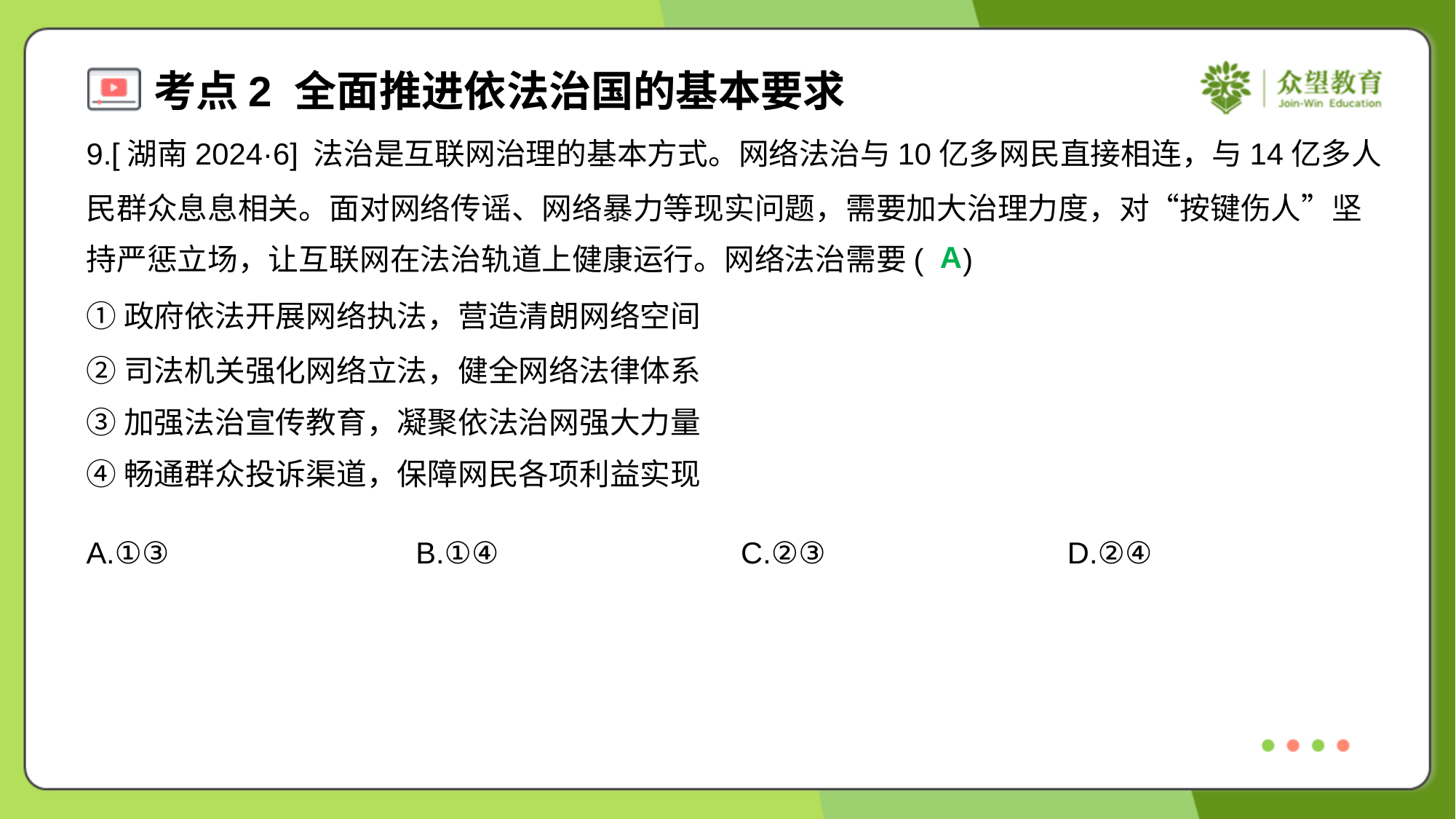

9.[湖南2024·6] 法治是互联网治理的基本方式。网络法治与10亿多网民直接相连，与14亿多人
民群众息息相关。面对网络传谣、网络暴力等现实问题，需要加大治理力度，对“按键伤人”坚
持严惩立场，让互联网在法治轨道上健康运行。网络法治需要(     )
A
①政府依法开展网络执法，营造清朗网络空间
②司法机关强化网络立法，健全网络法律体系
③加强法治宣传教育，凝聚依法治网强大力量
④畅通群众投诉渠道，保障网民各项利益实现
A.①③	B.①④	C.②③	D.②④